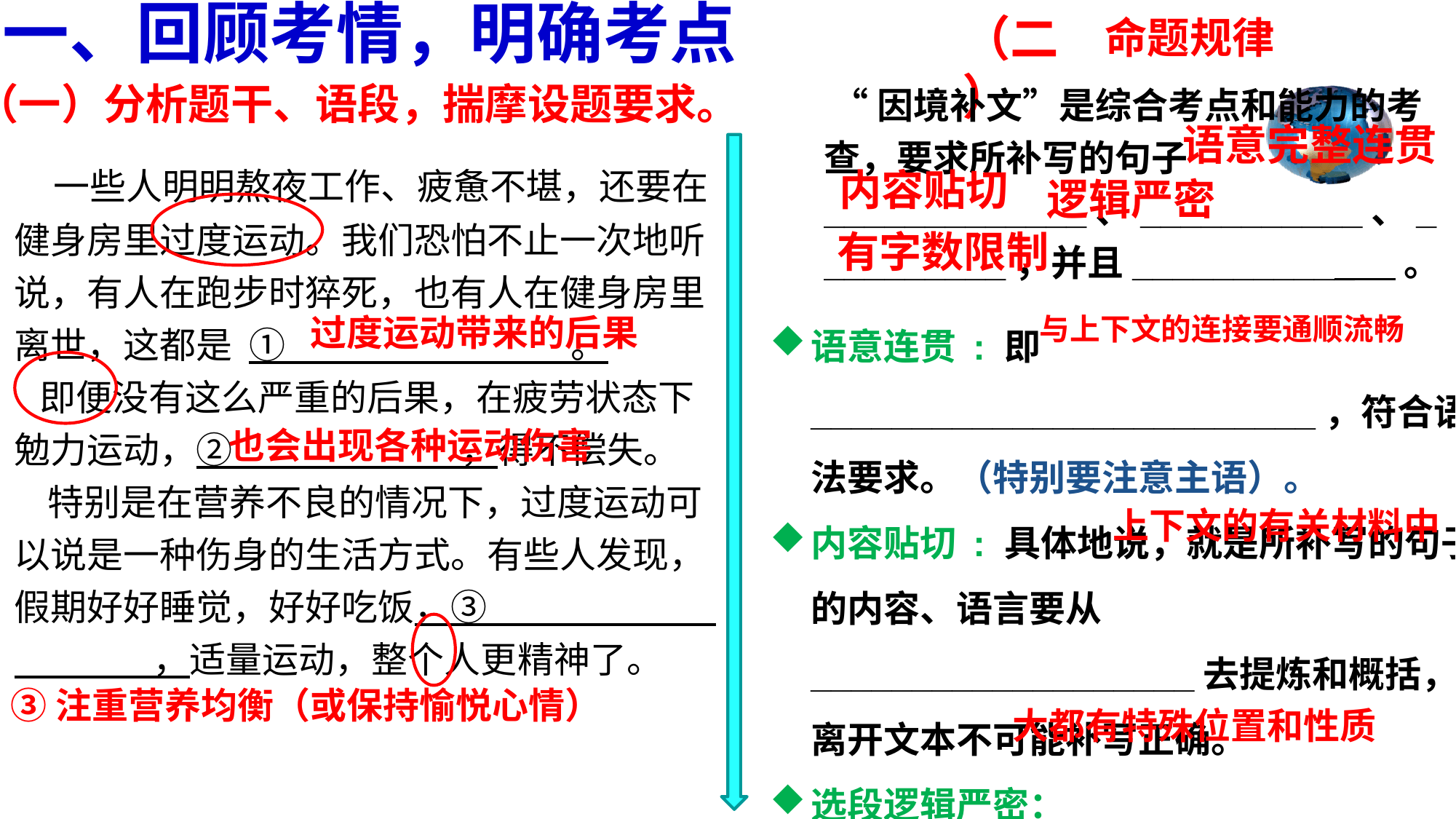

一、回顾考情，明确考点
（二）
命题规律
 “因境补文”是综合考点和能力的考查，要求所补写的句子_____________、___________、__________，并且___________    。
（一）分析题干、语段，揣摩设题要求。
语意完整连贯

   一些人明明熬夜工作、疲惫不堪，还要在健身房里过度运动。我们恐怕不止一次地听说，有人在跑步时猝死，也有人在健身房里离世，这都是  ①                                   。
  即便没有这么严重的后果，在疲劳状态下勉力运动，②                            ，得不偿失。
   特别是在营养不良的情况下，过度运动可以说是一种伤身的生活方式。有些人发现，假期好好睡觉，好好吃饭，③                                              ，适量运动，整个人更精神了。
内容贴切
逻辑严密

有字数限制
语意连贯 : 即_________________________，符合语法要求。（特别要注意主语）。
内容贴切 : 具体地说，就是所补写的句子的内容、语言要从___________________去提炼和概括，离开文本不可能补写正确。
选段逻辑严密：
空出的位置______________________ 。
（总领句、总结句、过渡句等）
过度运动带来的后果
与上下文的连接要通顺流畅

也会出现各种运动伤害
上下文的有关材料中

③注重营养均衡（或保持愉悦心情）
大都有特殊位置和性质